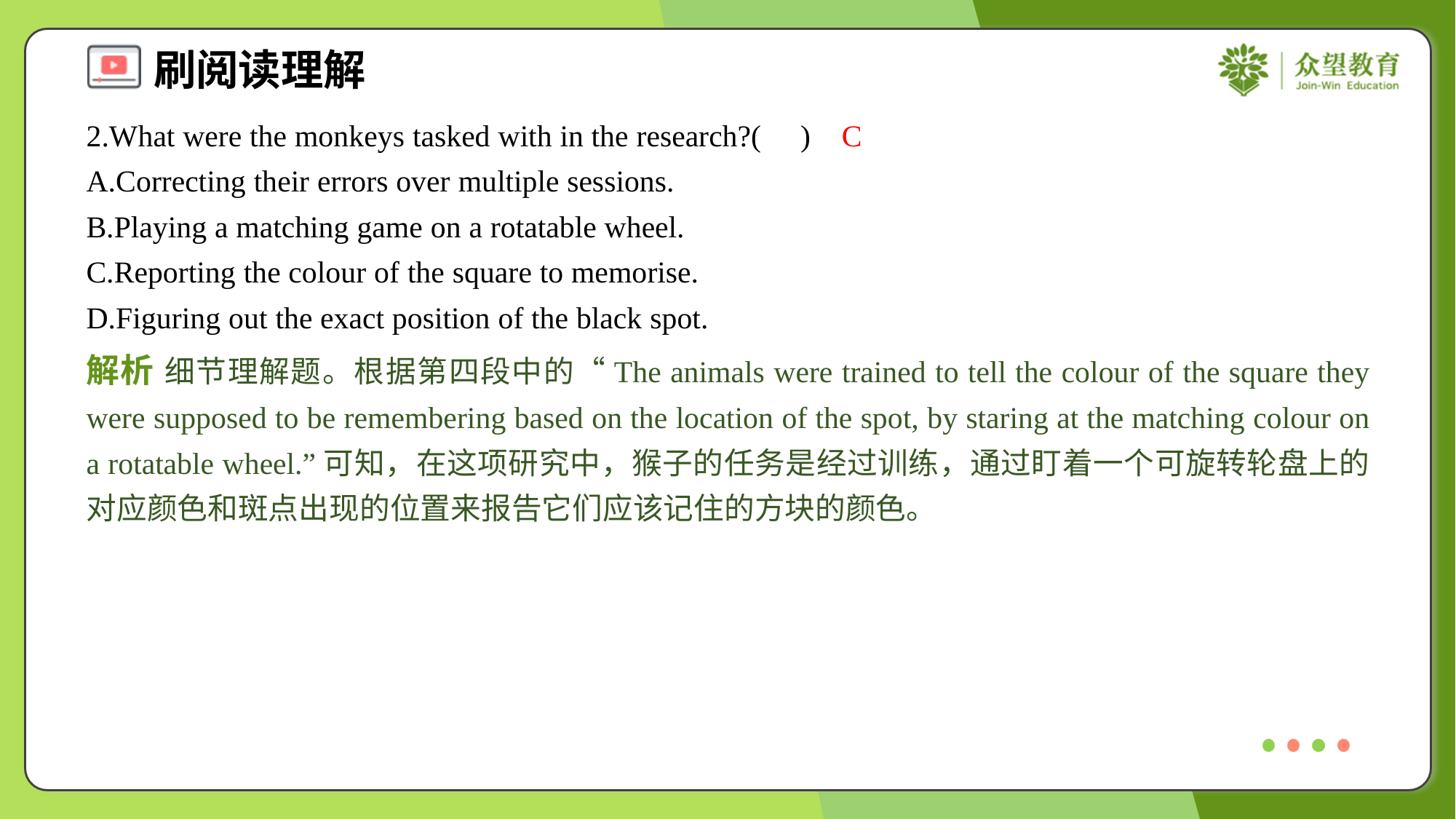

2.What were the monkeys tasked with in the research?(     )
C
A.Correcting their errors over multiple sessions.
B.Playing a matching game on a rotatable wheel.
C.Reporting the colour of the square to memorise.
D.Figuring out the exact position of the black spot.
解析 细节理解题。根据第四段中的“The animals were trained to tell the colour of the square they were supposed to be remembering based on the location of the spot, by staring at the matching colour on a rotatable wheel.”可知，在这项研究中，猴子的任务是经过训练，通过盯着一个可旋转轮盘上的对应颜色和斑点出现的位置来报告它们应该记住的方块的颜色。